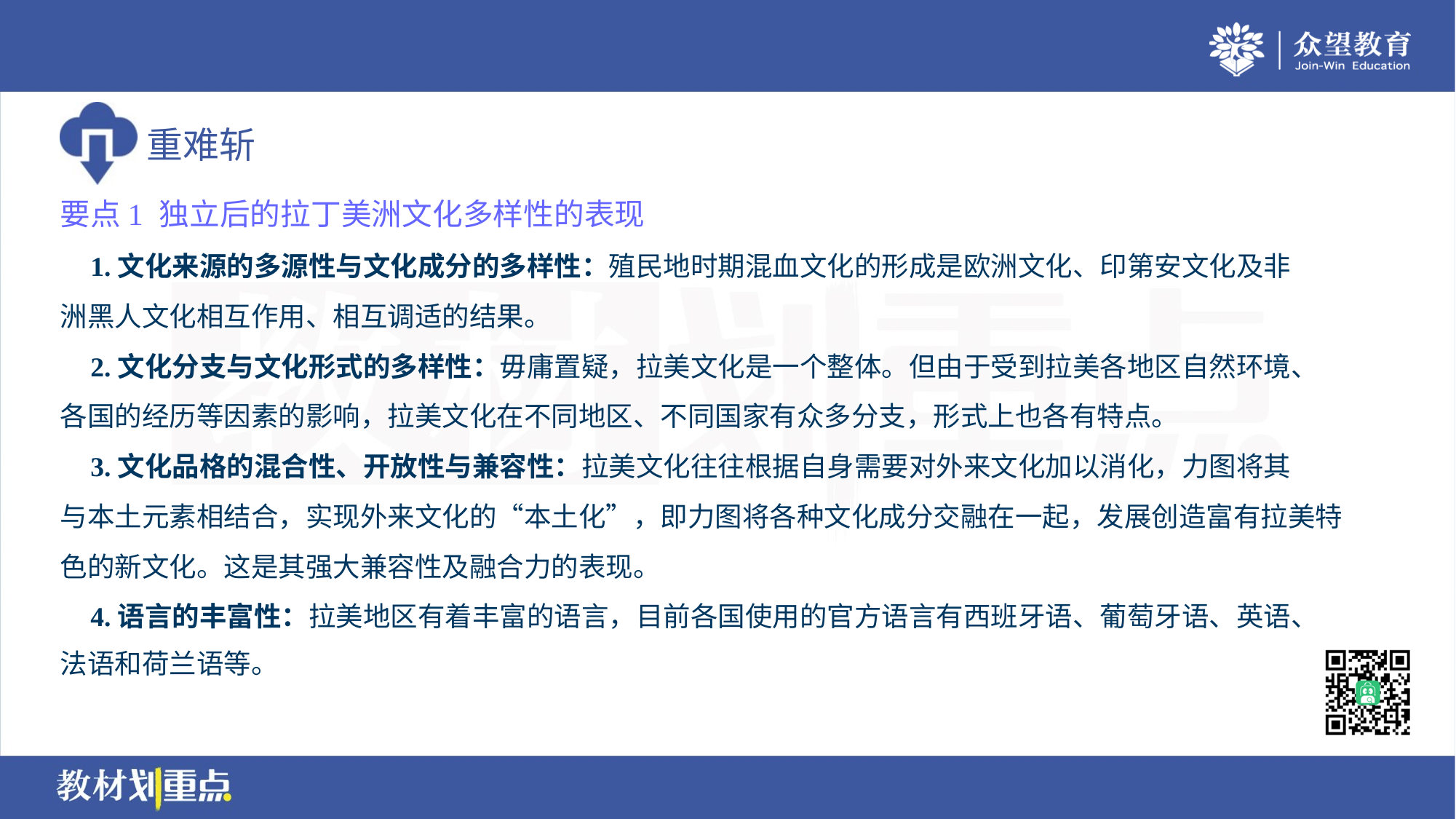

要点1 独立后的拉丁美洲文化多样性的表现
    1.文化来源的多源性与文化成分的多样性：殖民地时期混血文化的形成是欧洲文化、印第安文化及非
洲黑人文化相互作用、相互调适的结果。
    2.文化分支与文化形式的多样性：毋庸置疑，拉美文化是一个整体。但由于受到拉美各地区自然环境、
各国的经历等因素的影响，拉美文化在不同地区、不同国家有众多分支，形式上也各有特点。
    3.文化品格的混合性、开放性与兼容性：拉美文化往往根据自身需要对外来文化加以消化，力图将其
与本土元素相结合，实现外来文化的“本土化”，即力图将各种文化成分交融在一起，发展创造富有拉美特
色的新文化。这是其强大兼容性及融合力的表现。
    4.语言的丰富性：拉美地区有着丰富的语言，目前各国使用的官方语言有西班牙语、葡萄牙语、英语、
法语和荷兰语等。